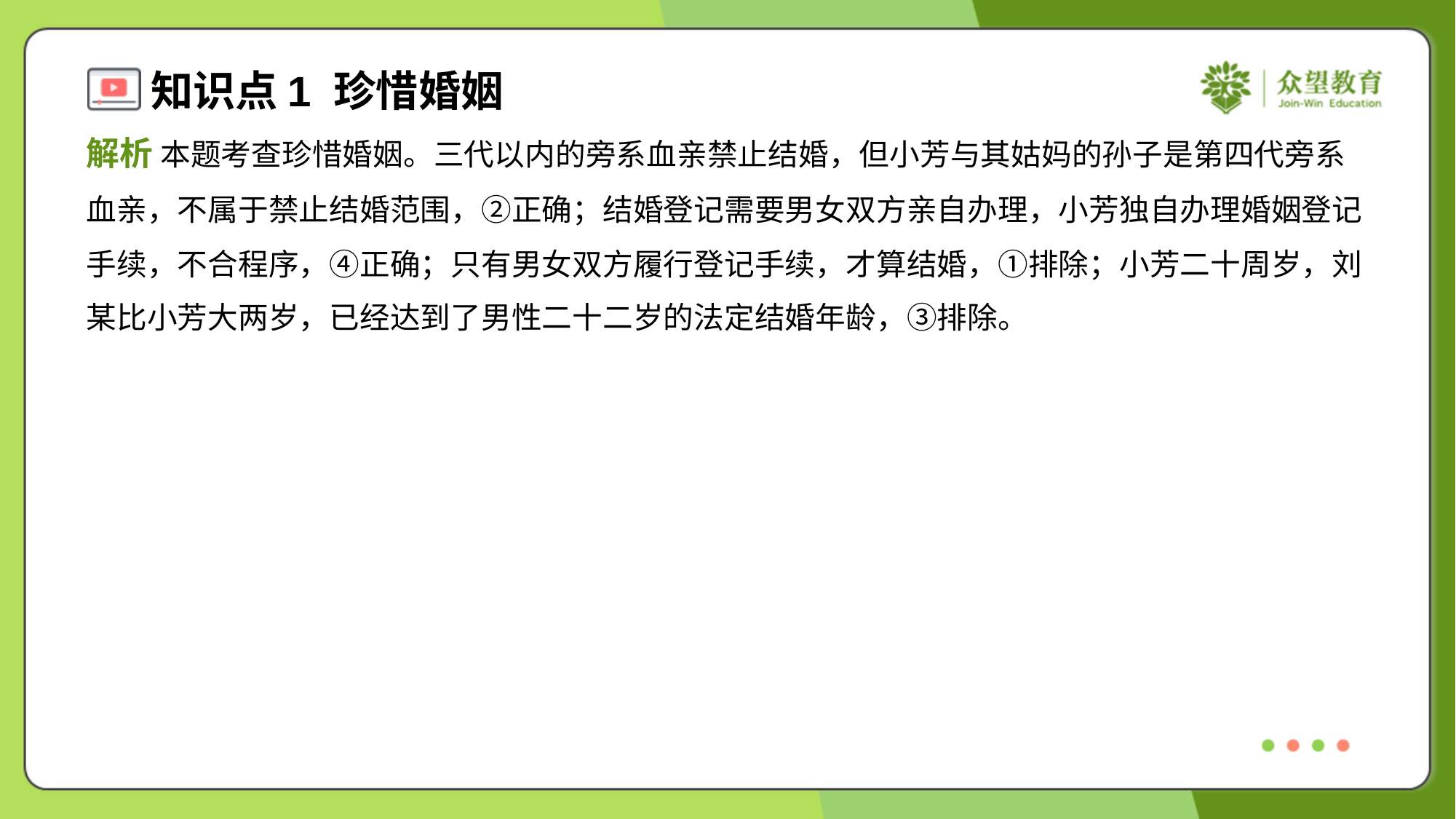

解析 本题考查珍惜婚姻。三代以内的旁系血亲禁止结婚，但小芳与其姑妈的孙子是第四代旁系
血亲，不属于禁止结婚范围，②正确；结婚登记需要男女双方亲自办理，小芳独自办理婚姻登记
手续，不合程序，④正确；只有男女双方履行登记手续，才算结婚，①排除；小芳二十周岁，刘
某比小芳大两岁，已经达到了男性二十二岁的法定结婚年龄，③排除。